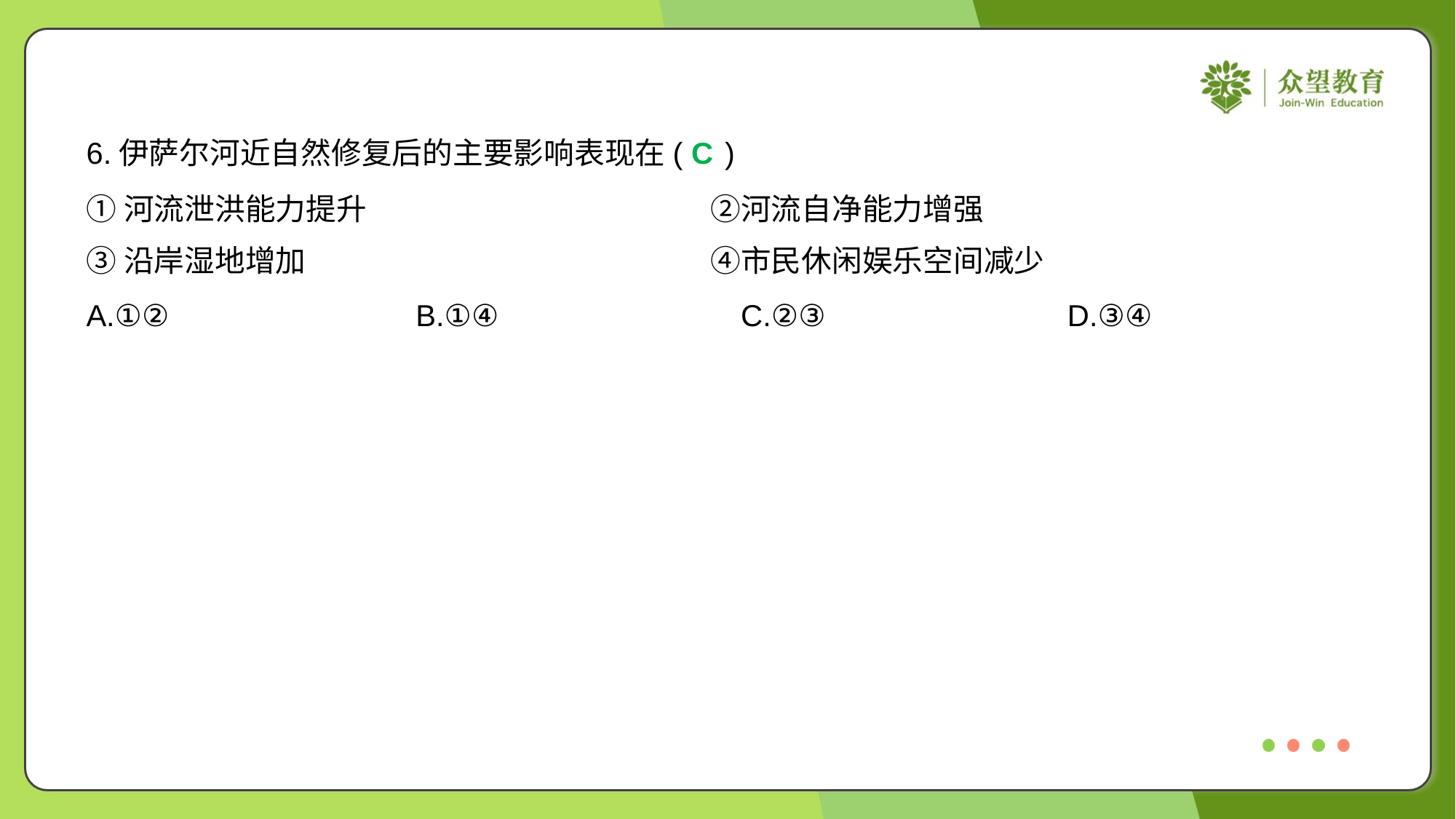

6.伊萨尔河近自然修复后的主要影响表现在(     )
C
①河流泄洪能力提升	②河流自净能力增强
③沿岸湿地增加	④市民休闲娱乐空间减少
A.①②	B.①④	C.②③	D.③④